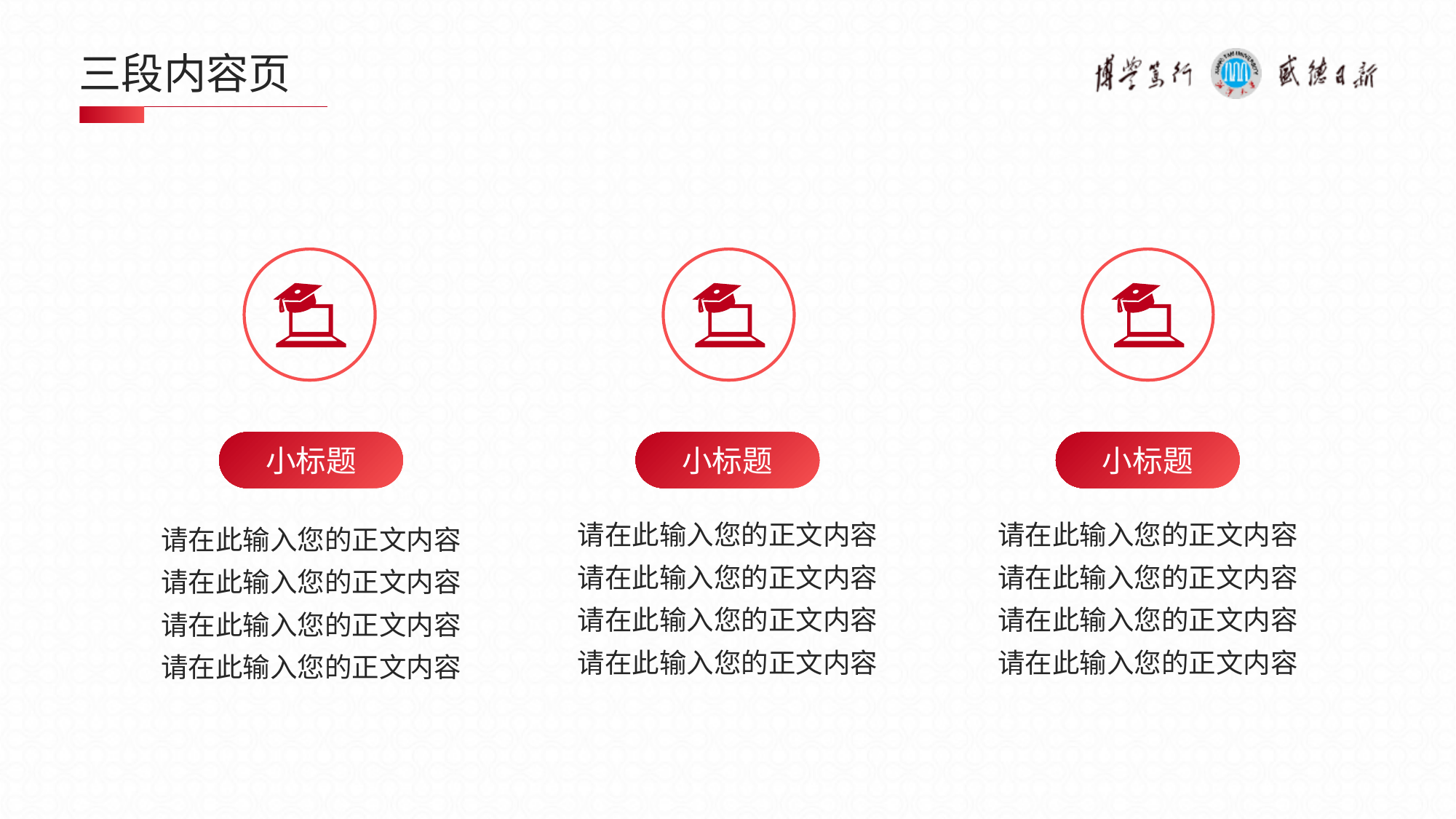

# 三段内容页

小标题
小标题
小标题
请在此输入您的正文内容
请在此输入您的正文内容
请在此输入您的正文内容
请在此输入您的正文内容
请在此输入您的正文内容
请在此输入您的正文内容
请在此输入您的正文内容
请在此输入您的正文内容
请在此输入您的正文内容
请在此输入您的正文内容
请在此输入您的正文内容
请在此输入您的正文内容